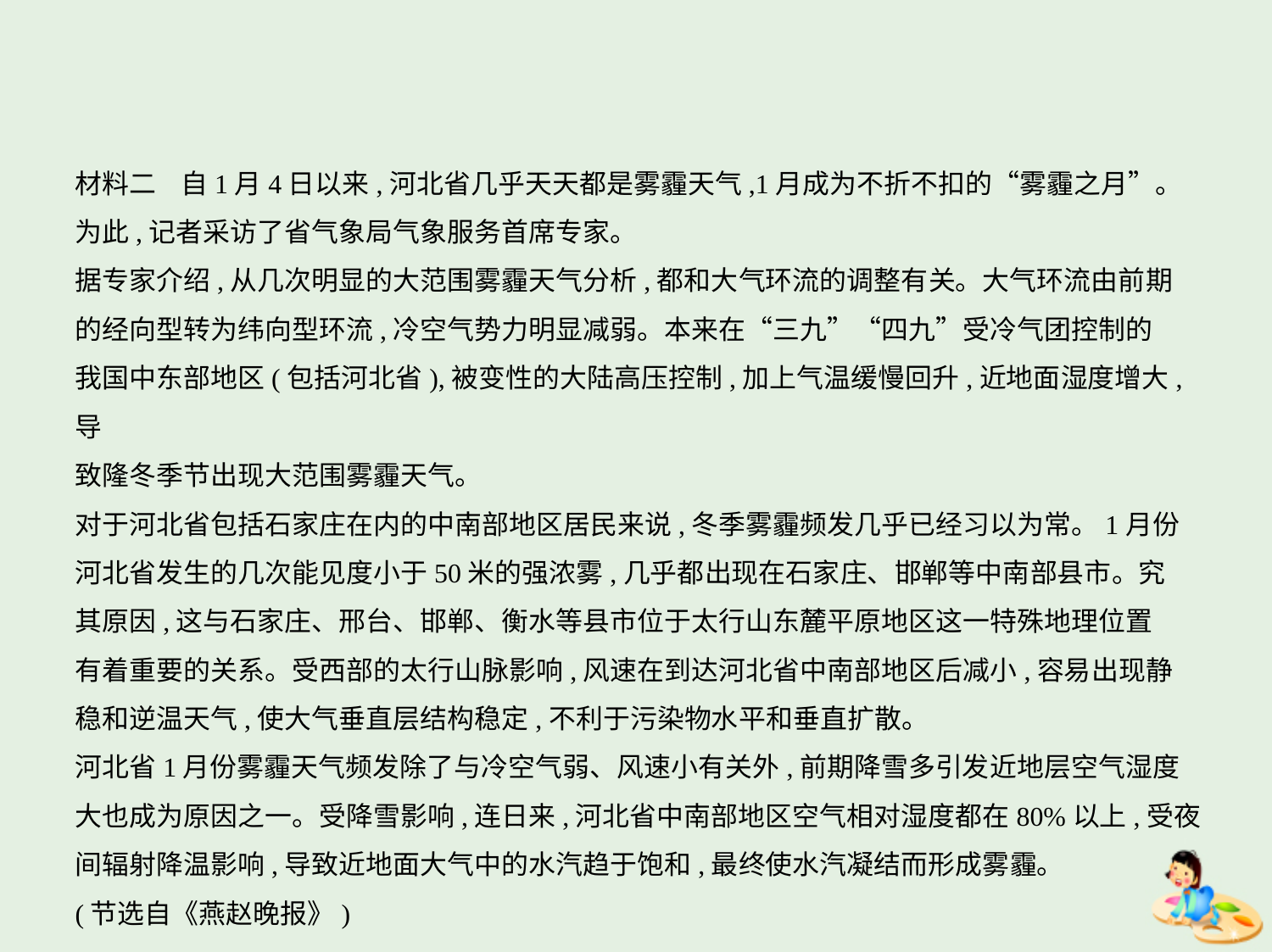

材料二    自1月4日以来,河北省几乎天天都是雾霾天气,1月成为不折不扣的“雾霾之月”。
为此,记者采访了省气象局气象服务首席专家。
据专家介绍,从几次明显的大范围雾霾天气分析,都和大气环流的调整有关。大气环流由前期
的经向型转为纬向型环流,冷空气势力明显减弱。本来在“三九”“四九”受冷气团控制的
我国中东部地区(包括河北省),被变性的大陆高压控制,加上气温缓慢回升,近地面湿度增大,导
致隆冬季节出现大范围雾霾天气。
对于河北省包括石家庄在内的中南部地区居民来说,冬季雾霾频发几乎已经习以为常。1月份
河北省发生的几次能见度小于50米的强浓雾,几乎都出现在石家庄、邯郸等中南部县市。究
其原因,这与石家庄、邢台、邯郸、衡水等县市位于太行山东麓平原地区这一特殊地理位置
有着重要的关系。受西部的太行山脉影响,风速在到达河北省中南部地区后减小,容易出现静
稳和逆温天气,使大气垂直层结构稳定,不利于污染物水平和垂直扩散。
河北省1月份雾霾天气频发除了与冷空气弱、风速小有关外,前期降雪多引发近地层空气湿度
大也成为原因之一。受降雪影响,连日来,河北省中南部地区空气相对湿度都在80%以上,受夜
间辐射降温影响,导致近地面大气中的水汽趋于饱和,最终使水汽凝结而形成雾霾。
(节选自《燕赵晚报》)